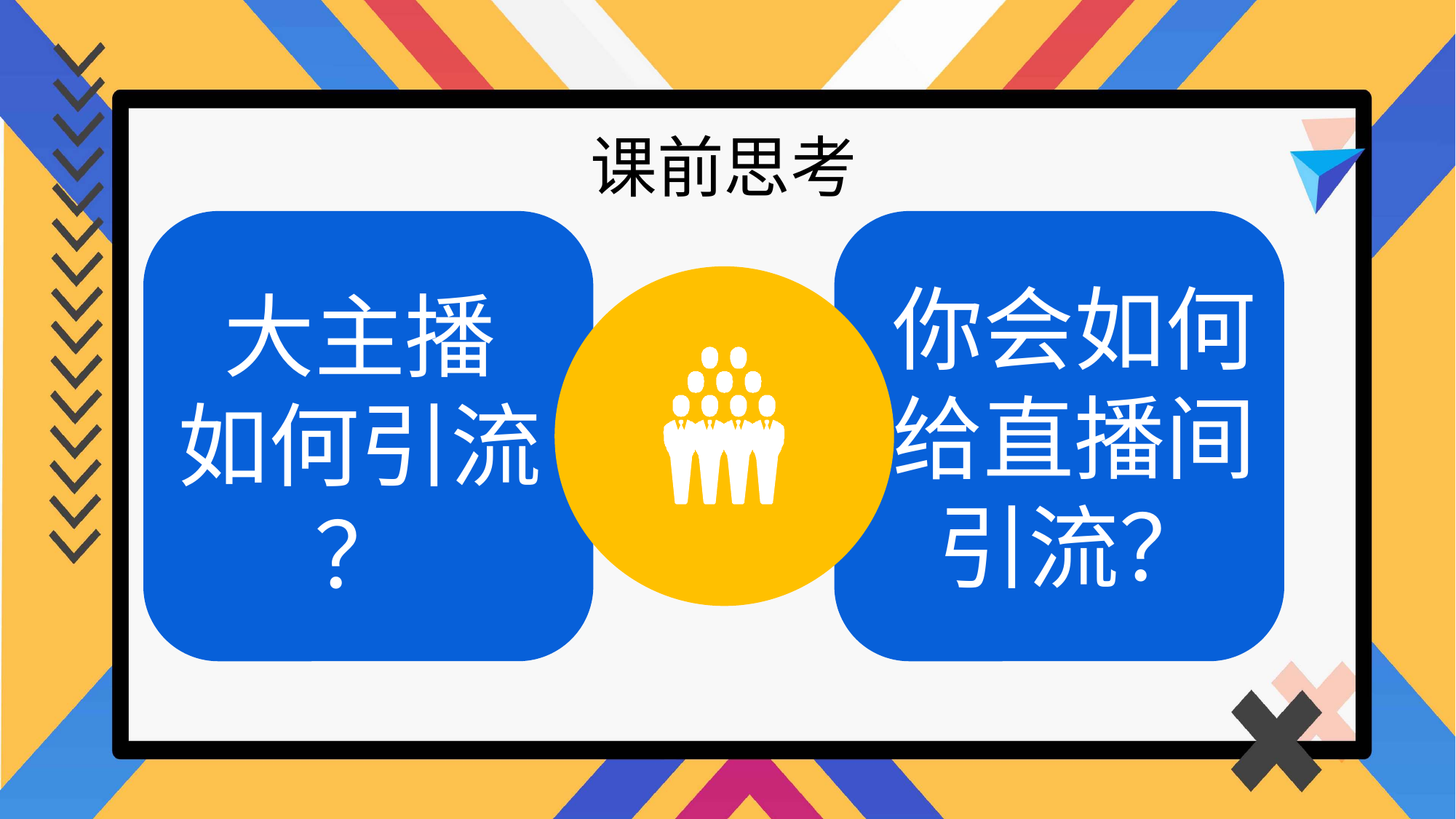

课前思考

你会如何
给直播间
引流？
大主播
如何引流
？